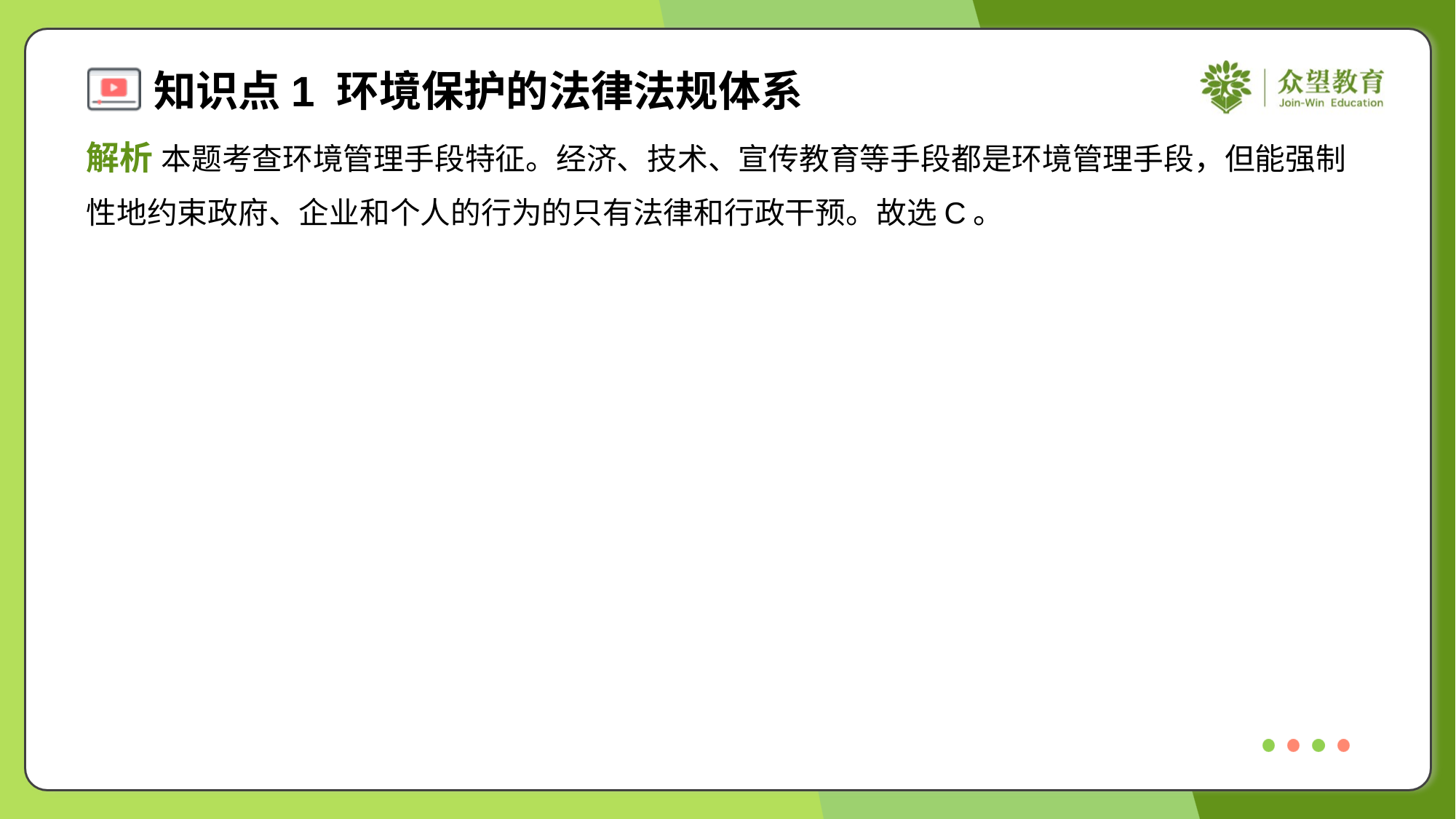

解析 本题考查环境管理手段特征。经济、技术、宣传教育等手段都是环境管理手段，但能强制
性地约束政府、企业和个人的行为的只有法律和行政干预。故选C。